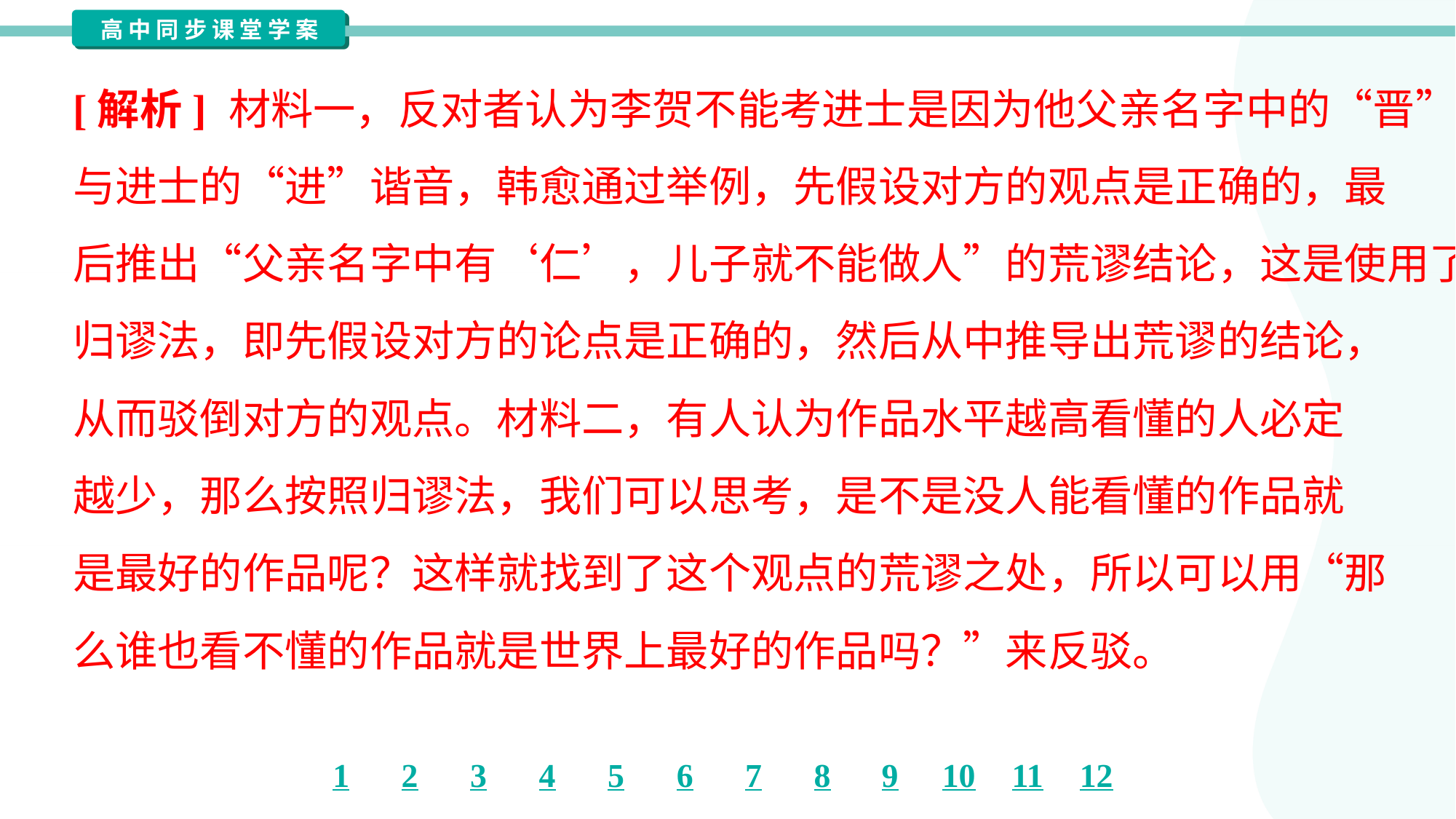

[解析] 材料一，反对者认为李贺不能考进士是因为他父亲名字中的“晋”
与进士的“进”谐音，韩愈通过举例，先假设对方的观点是正确的，最
后推出“父亲名字中有‘仁’，儿子就不能做人”的荒谬结论，这是使用了
归谬法，即先假设对方的论点是正确的，然后从中推导出荒谬的结论，
从而驳倒对方的观点。材料二，有人认为作品水平越高看懂的人必定
越少，那么按照归谬法，我们可以思考，是不是没人能看懂的作品就
是最好的作品呢？这样就找到了这个观点的荒谬之处，所以可以用“那
么谁也看不懂的作品就是世界上最好的作品吗？”来反驳。